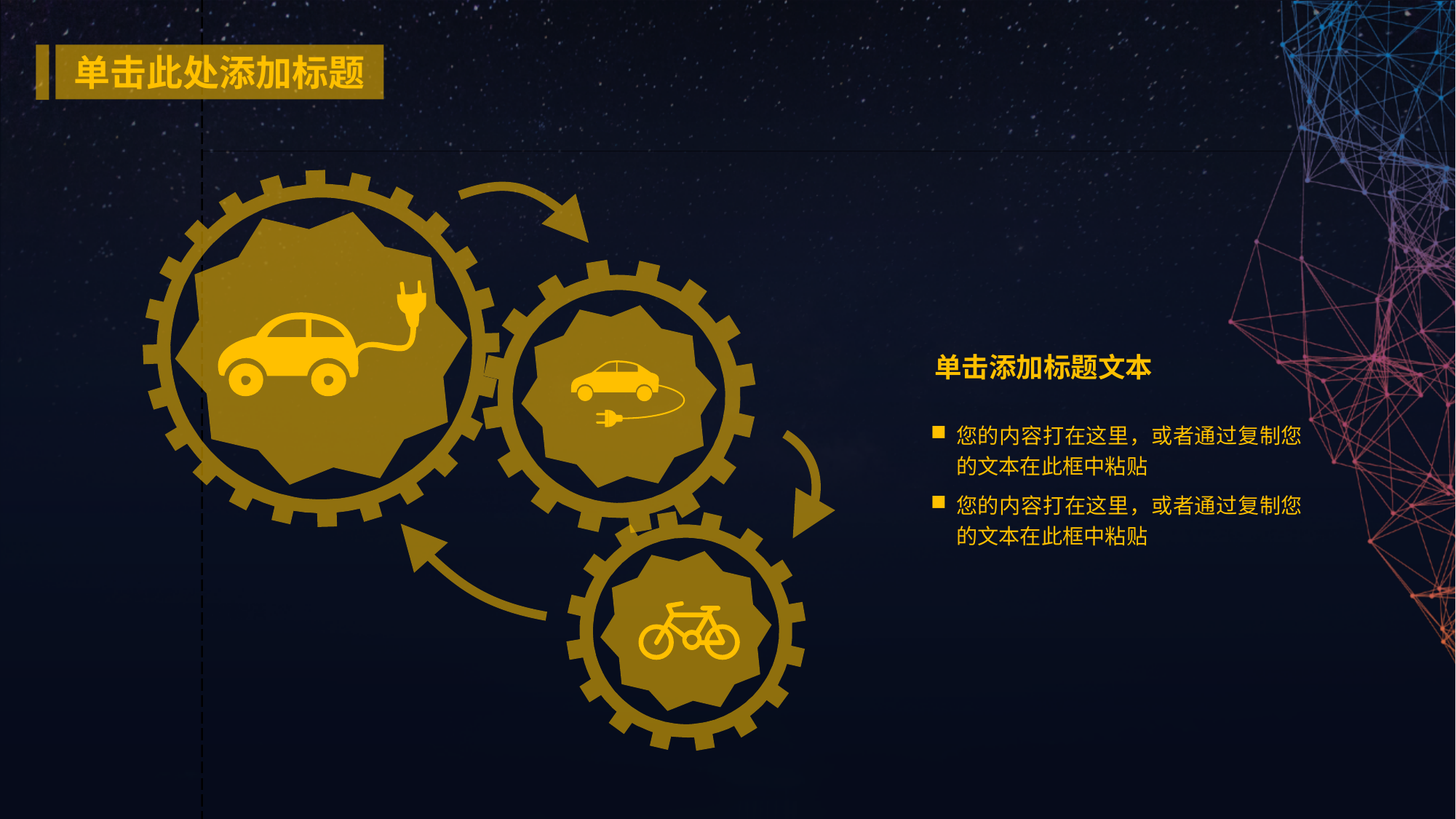

单击此处添加标题

单击添加标题文本
您的内容打在这里，或者通过复制您的文本在此框中粘贴
您的内容打在这里，或者通过复制您的文本在此框中粘贴